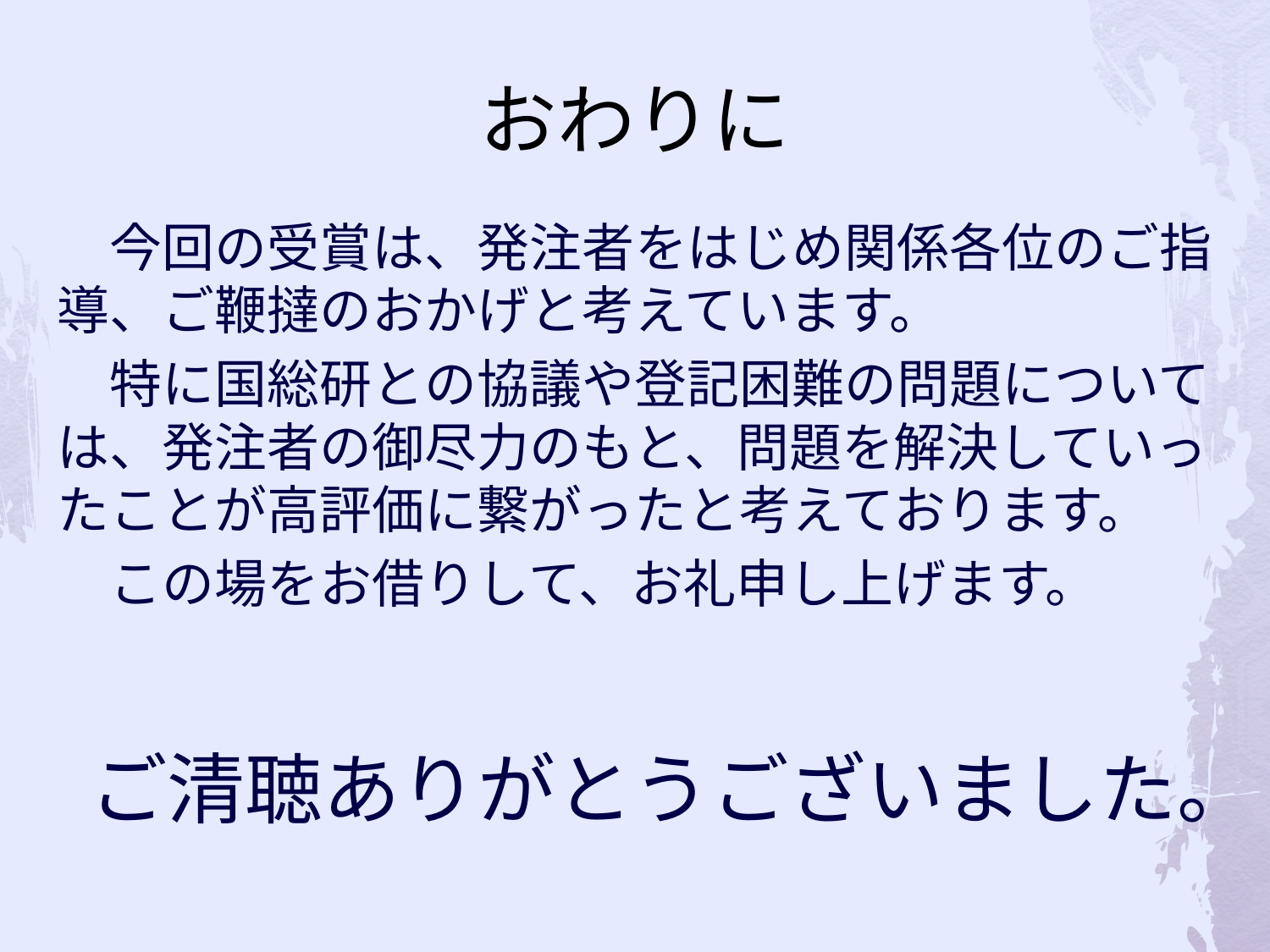

# おわりに
　今回の受賞は、発注者をはじめ関係各位のご指導、ご鞭撻のおかげと考えています。
　特に国総研との協議や登記困難の問題については、発注者の御尽力のもと、問題を解決していったことが高評価に繋がったと考えております。
　この場をお借りして、お礼申し上げます。
ご清聴ありがとうございました。